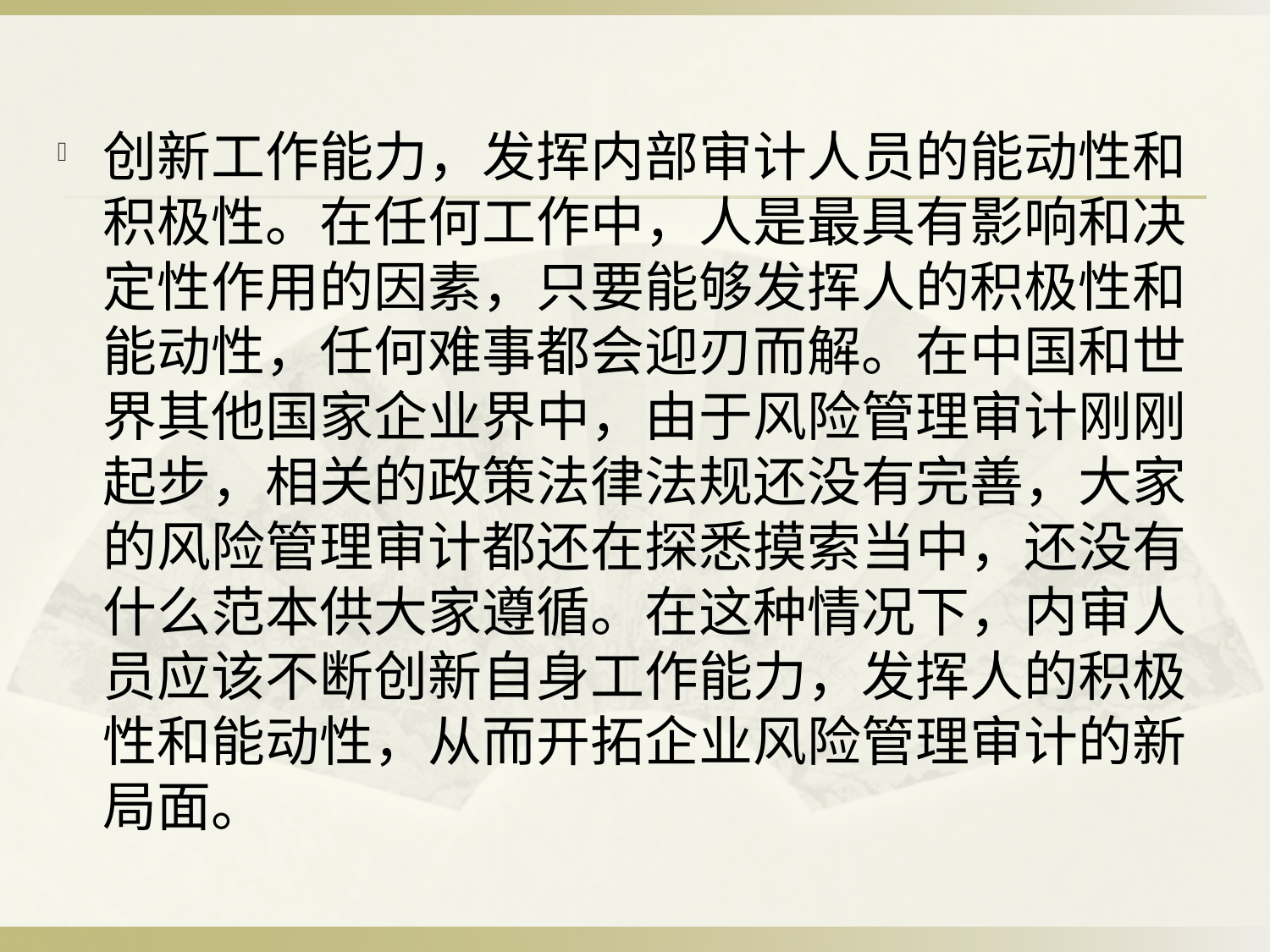

创新工作能力，发挥内部审计人员的能动性和积极性。在任何工作中，人是最具有影响和决定性作用的因素，只要能够发挥人的积极性和能动性，任何难事都会迎刃而解。在中国和世界其他国家企业界中，由于风险管理审计刚刚起步，相关的政策法律法规还没有完善，大家的风险管理审计都还在探悉摸索当中，还没有什么范本供大家遵循。在这种情况下，内审人员应该不断创新自身工作能力，发挥人的积极性和能动性，从而开拓企业风险管理审计的新局面。